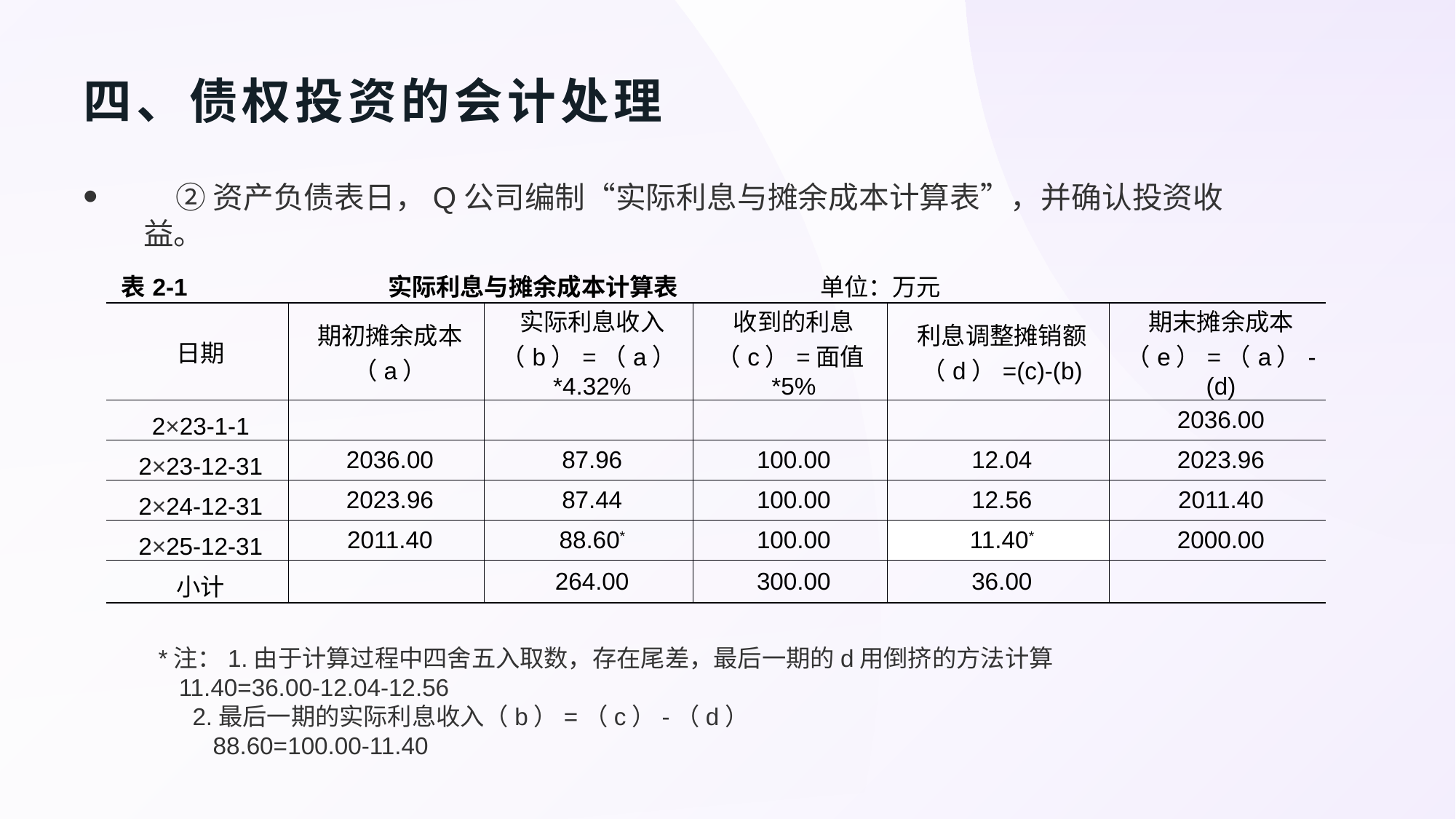

# 四、债权投资的会计处理

②资产负债表日，Q公司编制“实际利息与摊余成本计算表”，并确认投资收益。
| 表2-1 实际利息与摊余成本计算表 单位：万元 |  |  |  |  |  |
| --- | --- | --- | --- | --- | --- |
| 日期 | 期初摊余成本（a） | 实际利息收入（b）=（a）\*4.32% | 收到的利息（c）=面值\*5% | 利息调整摊销额（d）=(c)-(b) | 期末摊余成本 （e）=（a）-(d) |
| 2×23-1-1 |  |  |  |  | 2036.00 |
| 2×23-12-31 | 2036.00 | 87.96 | 100.00 | 12.04 | 2023.96 |
| 2×24-12-31 | 2023.96 | 87.44 | 100.00 | 12.56 | 2011.40 |
| 2×25-12-31 | 2011.40 | 88.60\* | 100.00 | 11.40\* | 2000.00 |
| 小计 |  | 264.00 | 300.00 | 36.00 |  |

*注：1.由于计算过程中四舍五入取数，存在尾差，最后一期的d用倒挤的方法计算
11.40=36.00-12.04-12.56
2.最后一期的实际利息收入（b）=（c）-（d）
88.60=100.00-11.40